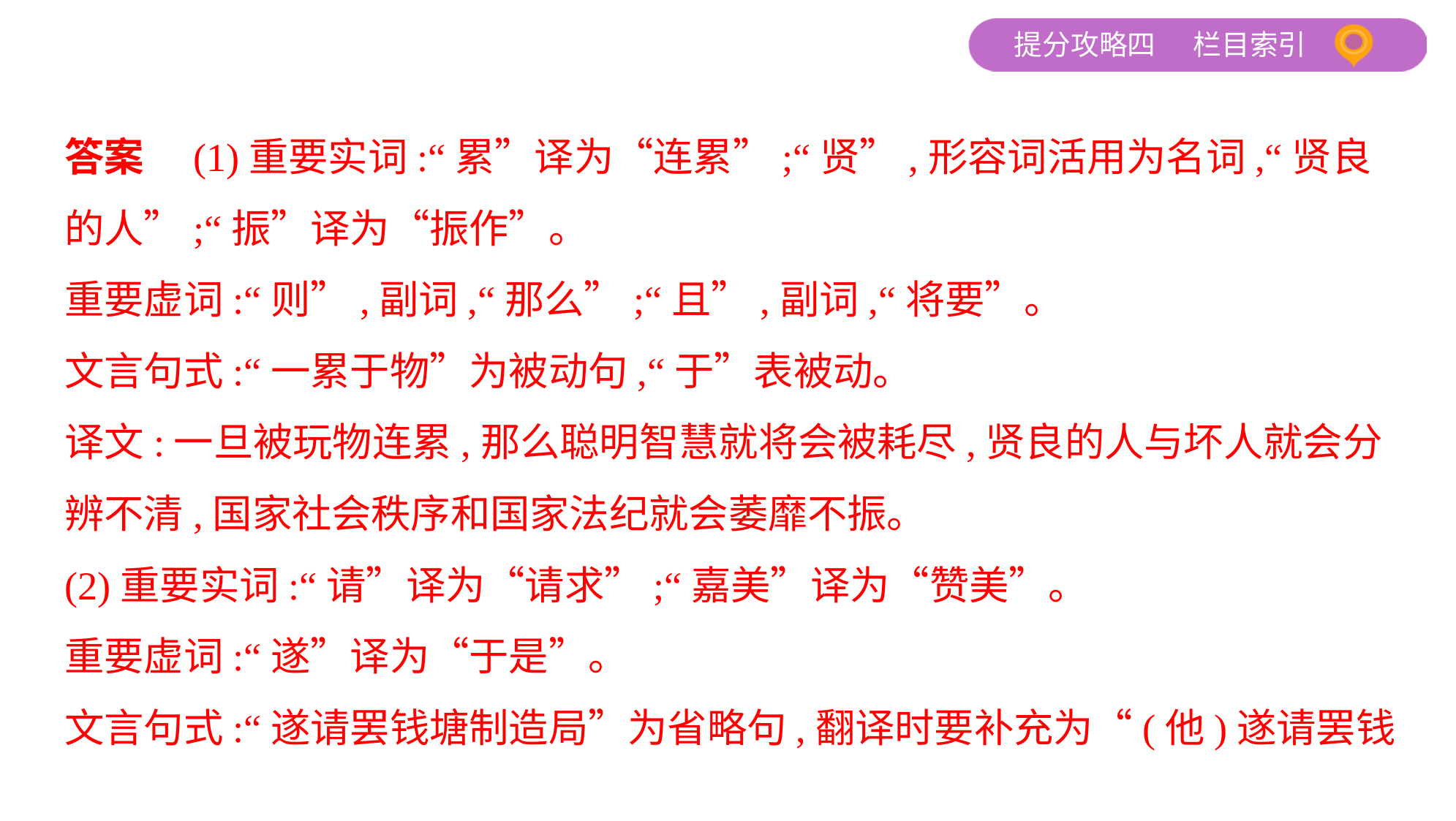

答案　(1)重要实词:“累”译为“连累”;“贤”,形容词活用为名词,“贤良
的人”;“振”译为“振作”。
重要虚词:“则”,副词,“那么”;“且”,副词,“将要”。
文言句式:“一累于物”为被动句,“于”表被动。
译文:一旦被玩物连累,那么聪明智慧就将会被耗尽,贤良的人与坏人就会分
辨不清,国家社会秩序和国家法纪就会萎靡不振。
(2)重要实词:“请”译为“请求”;“嘉美”译为“赞美”。
重要虚词:“遂”译为“于是”。
文言句式:“遂请罢钱塘制造局”为省略句,翻译时要补充为“(他)遂请罢钱